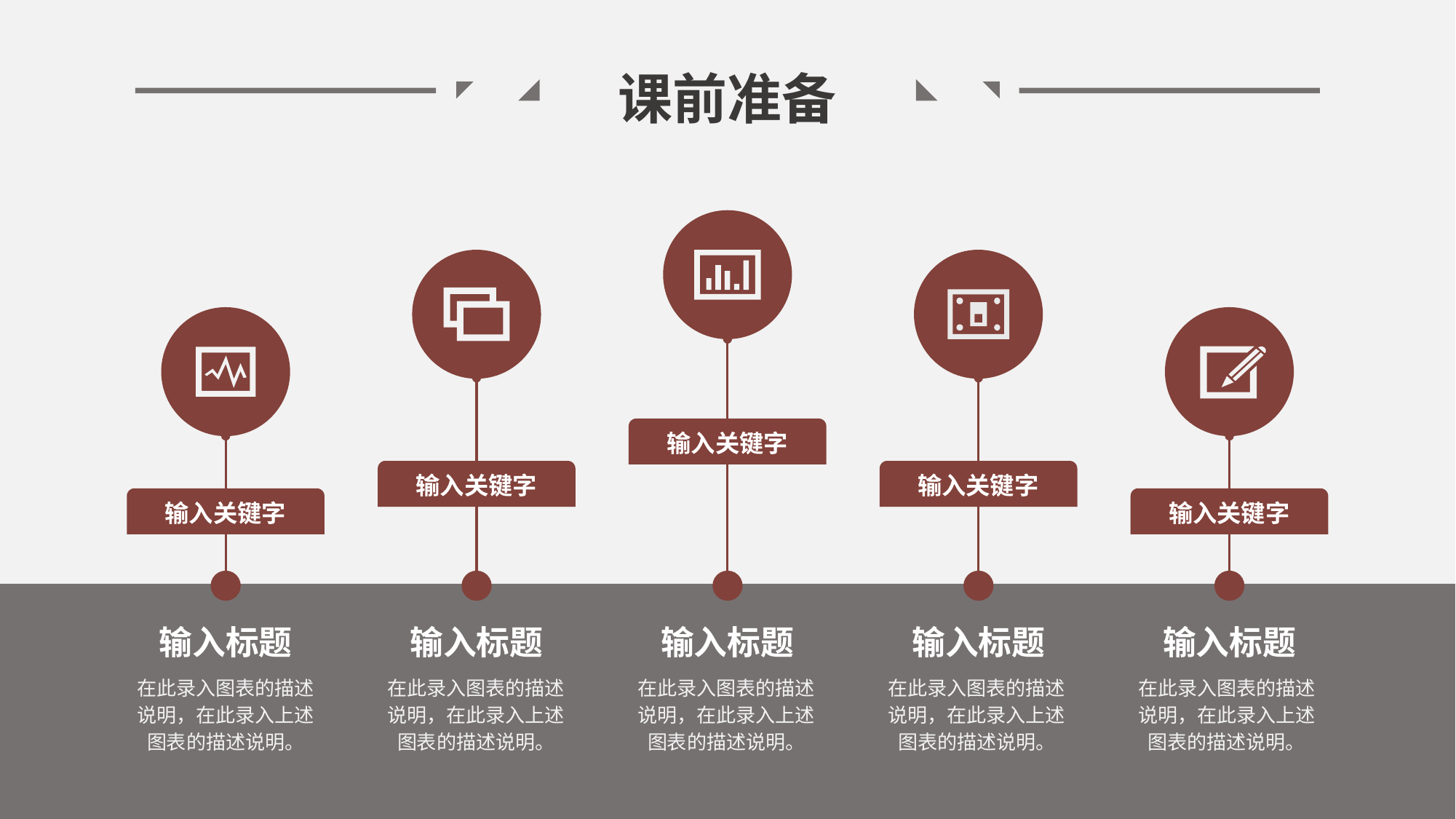

课前准备

输入关键字
输入关键字
输入关键字
输入关键字
输入关键字

输入标题
输入标题
输入标题
输入标题
输入标题
在此录入图表的描述说明，在此录入上述图表的描述说明。
在此录入图表的描述说明，在此录入上述图表的描述说明。
在此录入图表的描述说明，在此录入上述图表的描述说明。
在此录入图表的描述说明，在此录入上述图表的描述说明。
在此录入图表的描述说明，在此录入上述图表的描述说明。